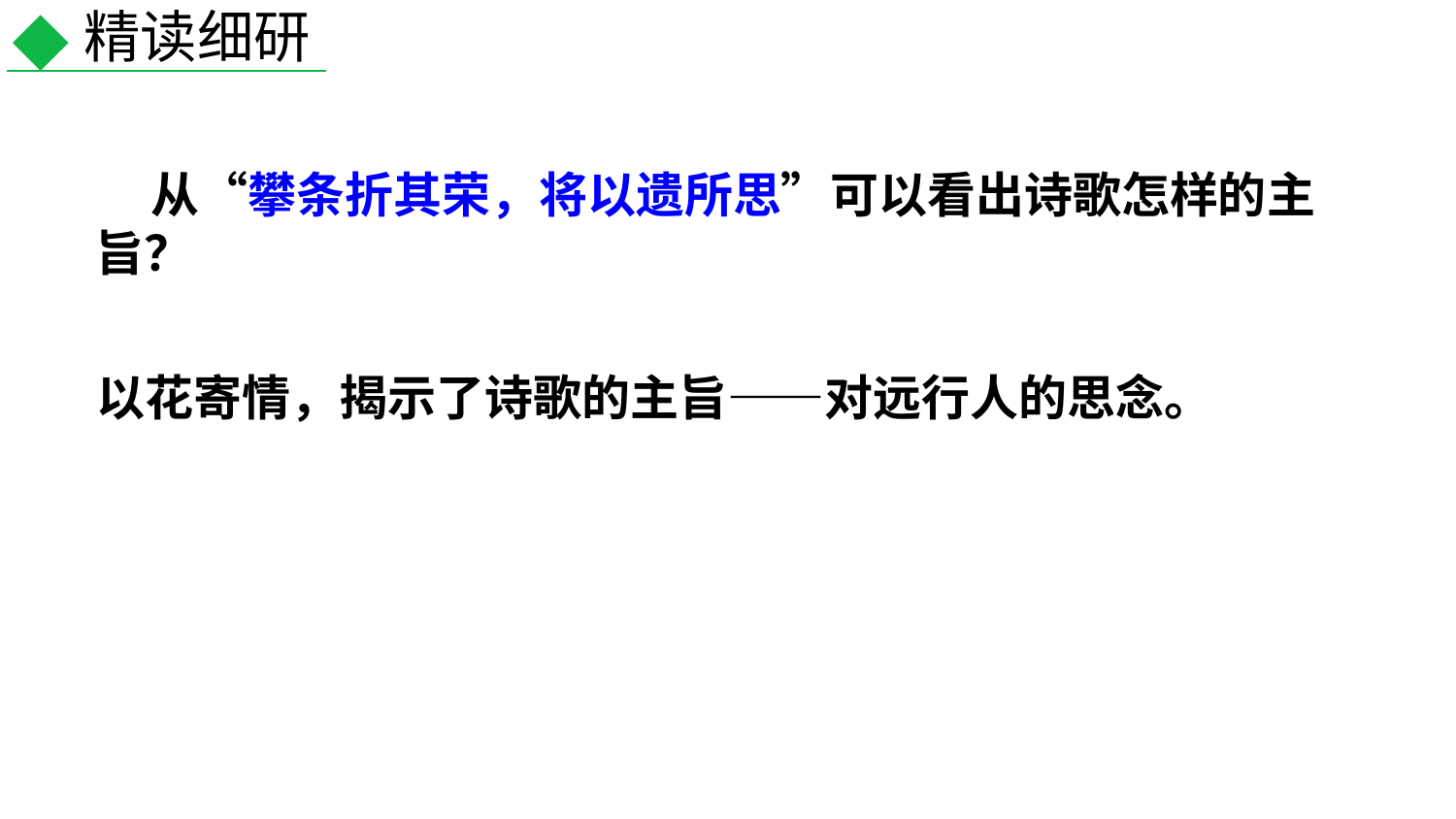

精读细研

    从“攀条折其荣，将以遗所思”可以看出诗歌怎样的主旨？
以花寄情，揭示了诗歌的主旨——对远行人的思念。